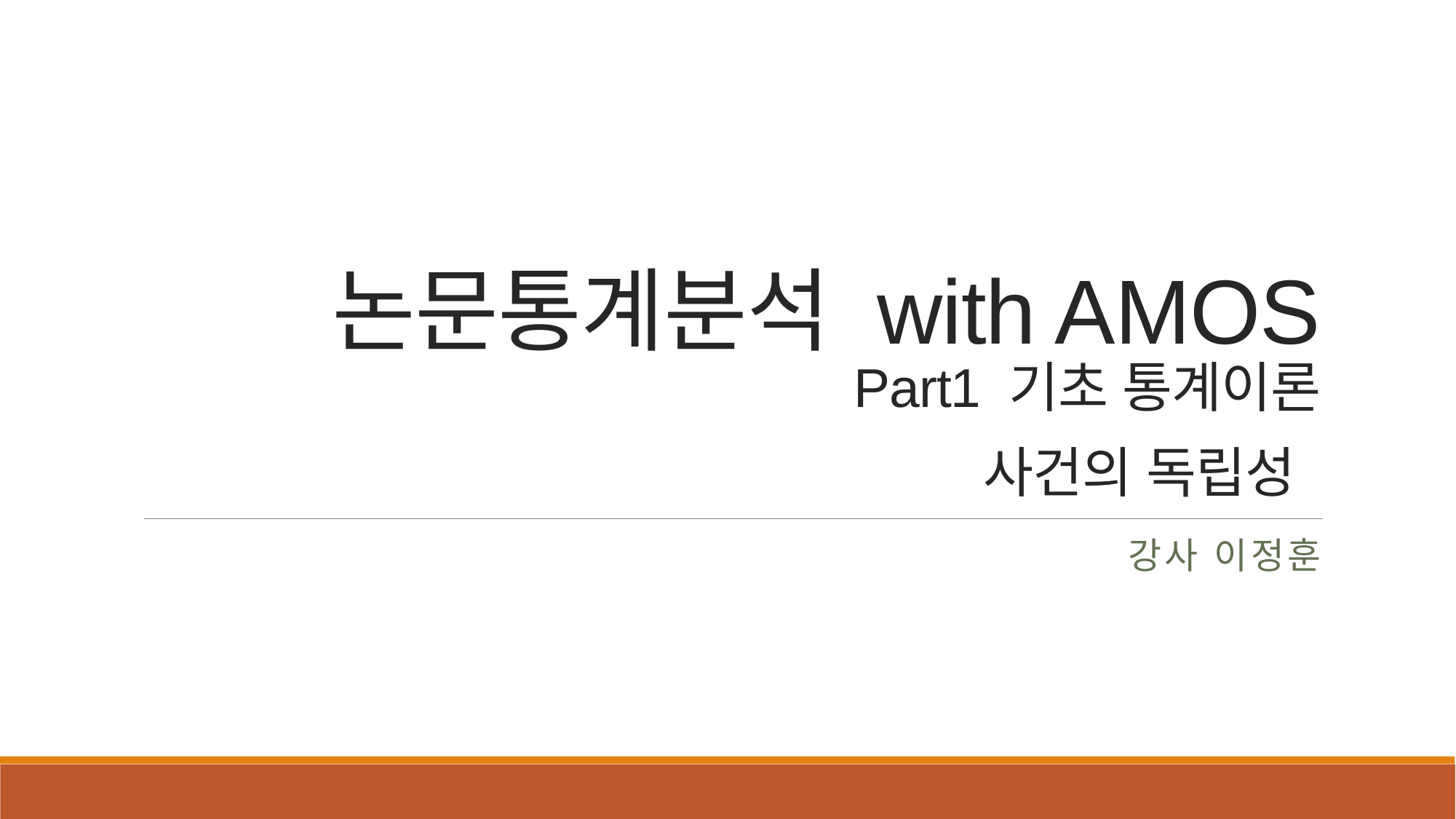

# 논문통계분석 with AMOS Part1 기초 통계이론 사건의 독립성
강사 이정훈